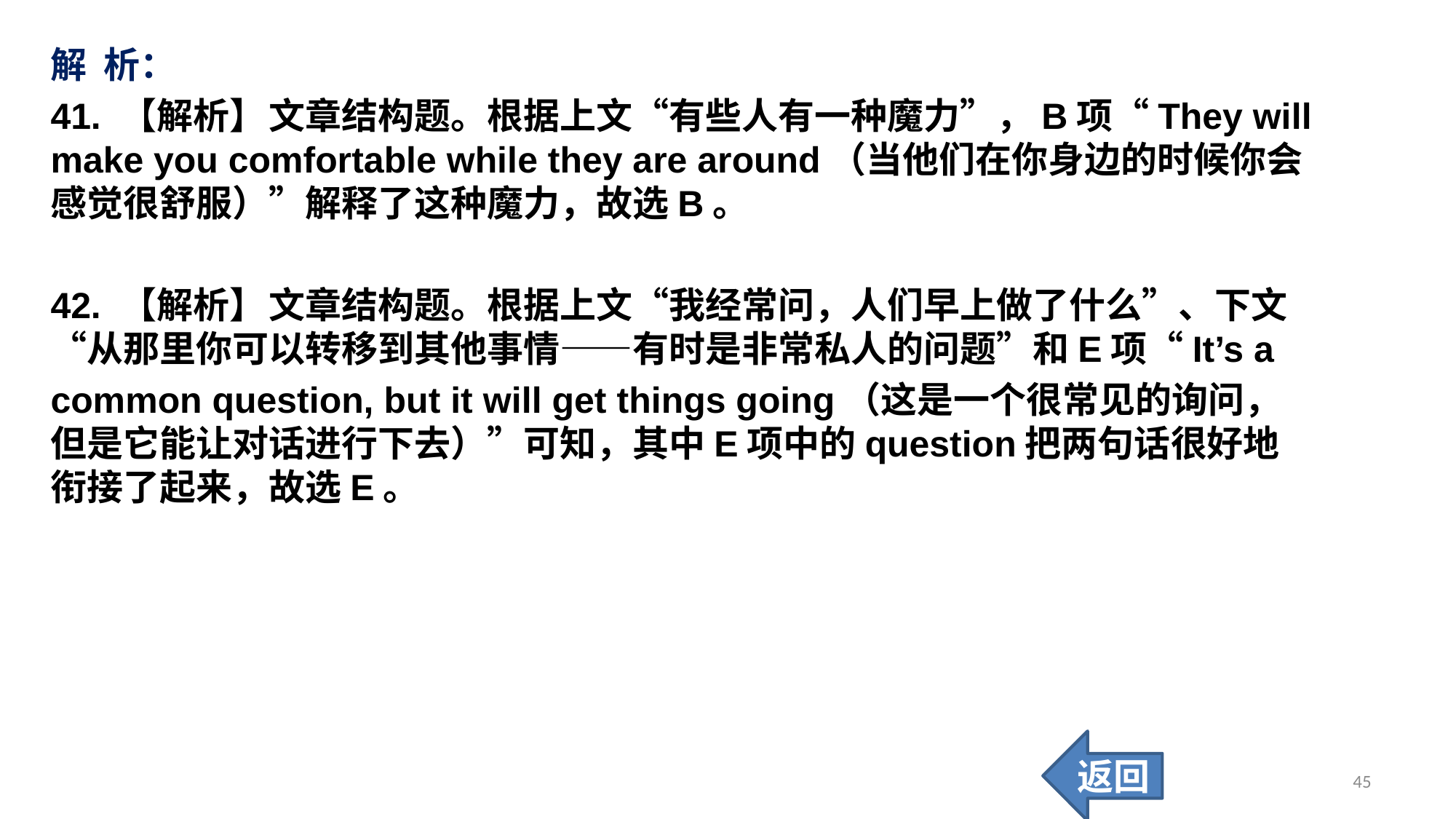

解  析：
41. 【解析】	文章结构题。根据上文“有些人有一种魔力”，B项“They will make you comfortable while they are around（当他们在你身边的时候你会感觉很舒服）”解释了这种魔力，故选B。

42. 【解析】	文章结构题。根据上文“我经常问，人们早上做了什么”、下文“从那里你可以转移到其他事情——有时是非常私人的问题”和E项“It’s a
common question, but it will get things going（这是一个很常见的询问，但是它能让对话进行下去）”可知，其中E项中的question把两句话很好地衔接了起来，故选E。
返回
45